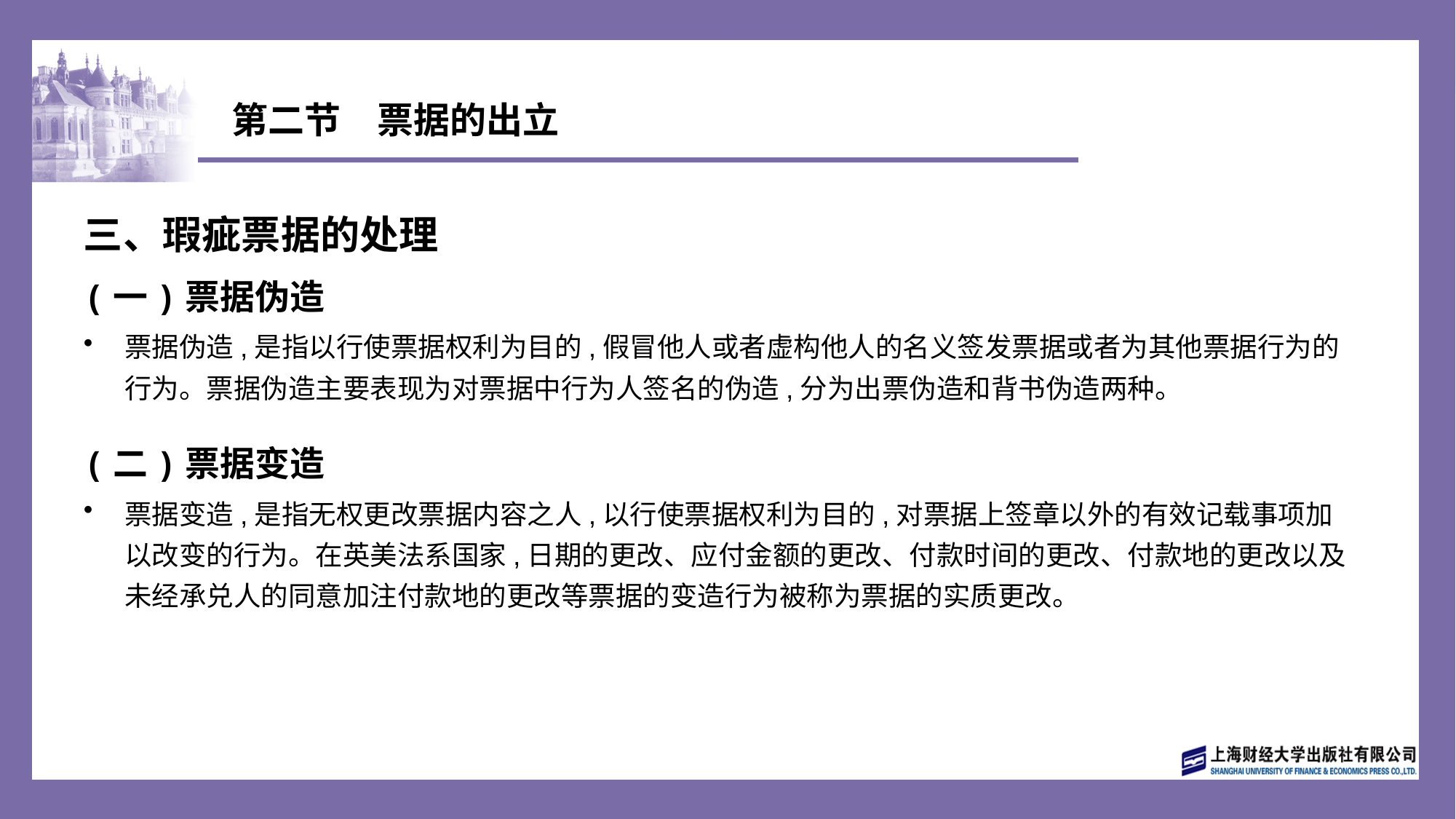

# 第二节　票据的出立
三、瑕疵票据的处理
(一)票据伪造
票据伪造,是指以行使票据权利为目的,假冒他人或者虚构他人的名义签发票据或者为其他票据行为的行为。票据伪造主要表现为对票据中行为人签名的伪造,分为出票伪造和背书伪造两种。
(二)票据变造
票据变造,是指无权更改票据内容之人,以行使票据权利为目的,对票据上签章以外的有效记载事项加以改变的行为。在英美法系国家,日期的更改、应付金额的更改、付款时间的更改、付款地的更改以及未经承兑人的同意加注付款地的更改等票据的变造行为被称为票据的实质更改。